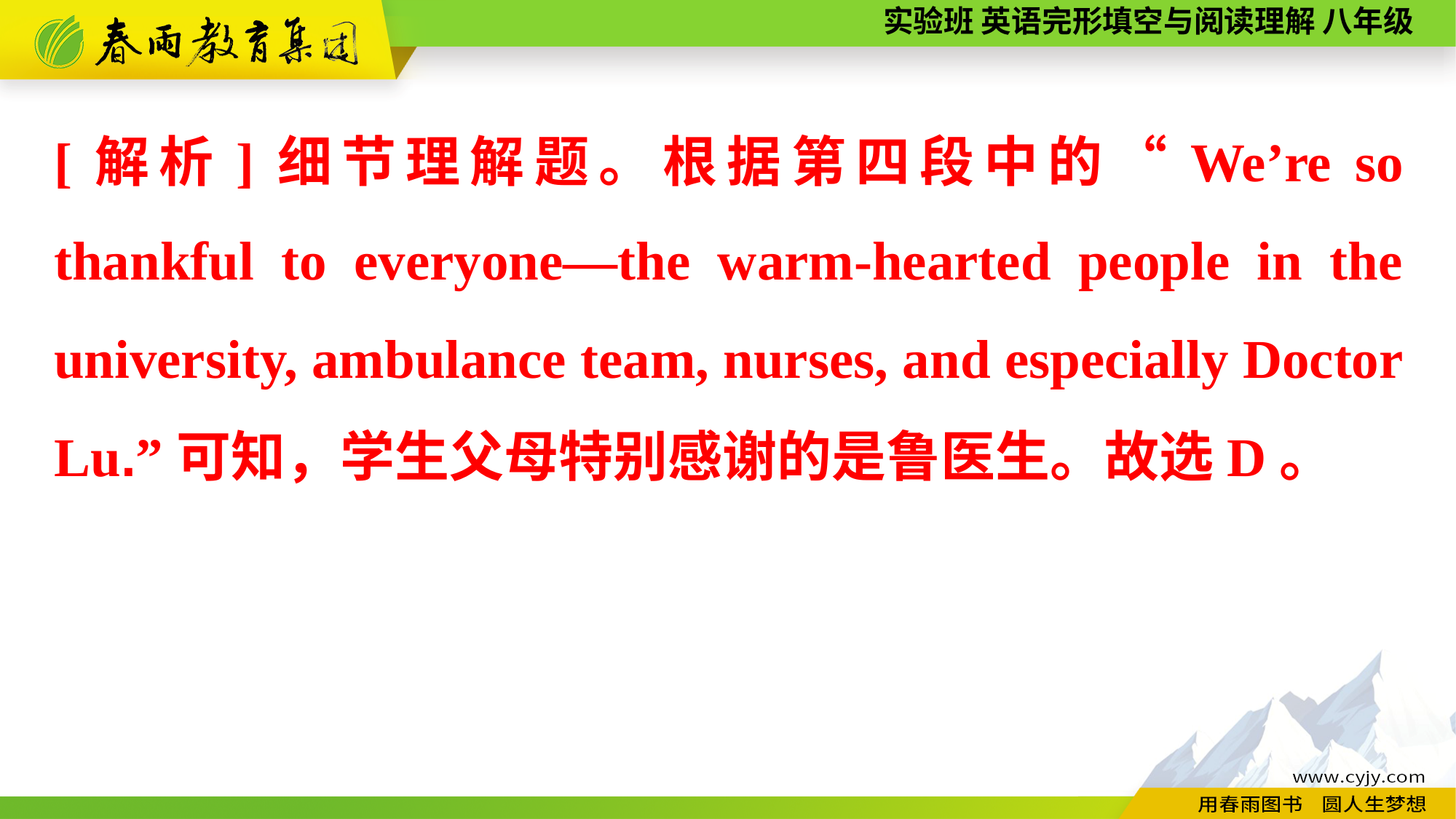

[解析]细节理解题。根据第四段中的“We’re so thankful to everyone—the warm-hearted people in the university, ambulance team, nurses, and especially Doctor Lu.”可知，学生父母特别感谢的是鲁医生。故选D。